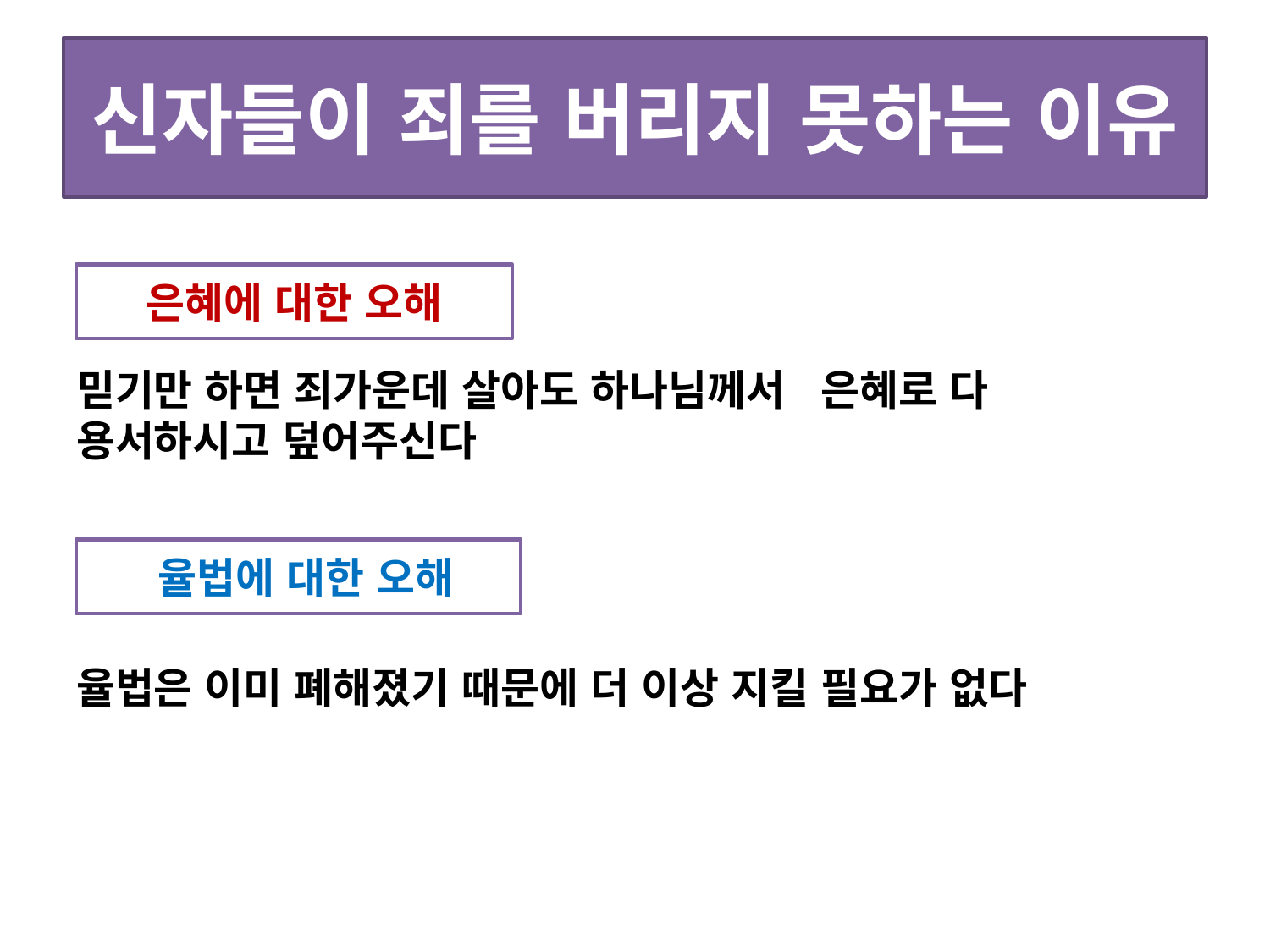

# 신자들이 죄를 버리지 못하는 이유

믿기만 하면 죄가운데 살아도 하나님께서   은혜로 다 용서하시고 덮어주신다

율법은 이미 폐해졌기 때문에 더 이상 지킬 필요가 없다
은혜에 대한 오해
     율법에 대한 오해